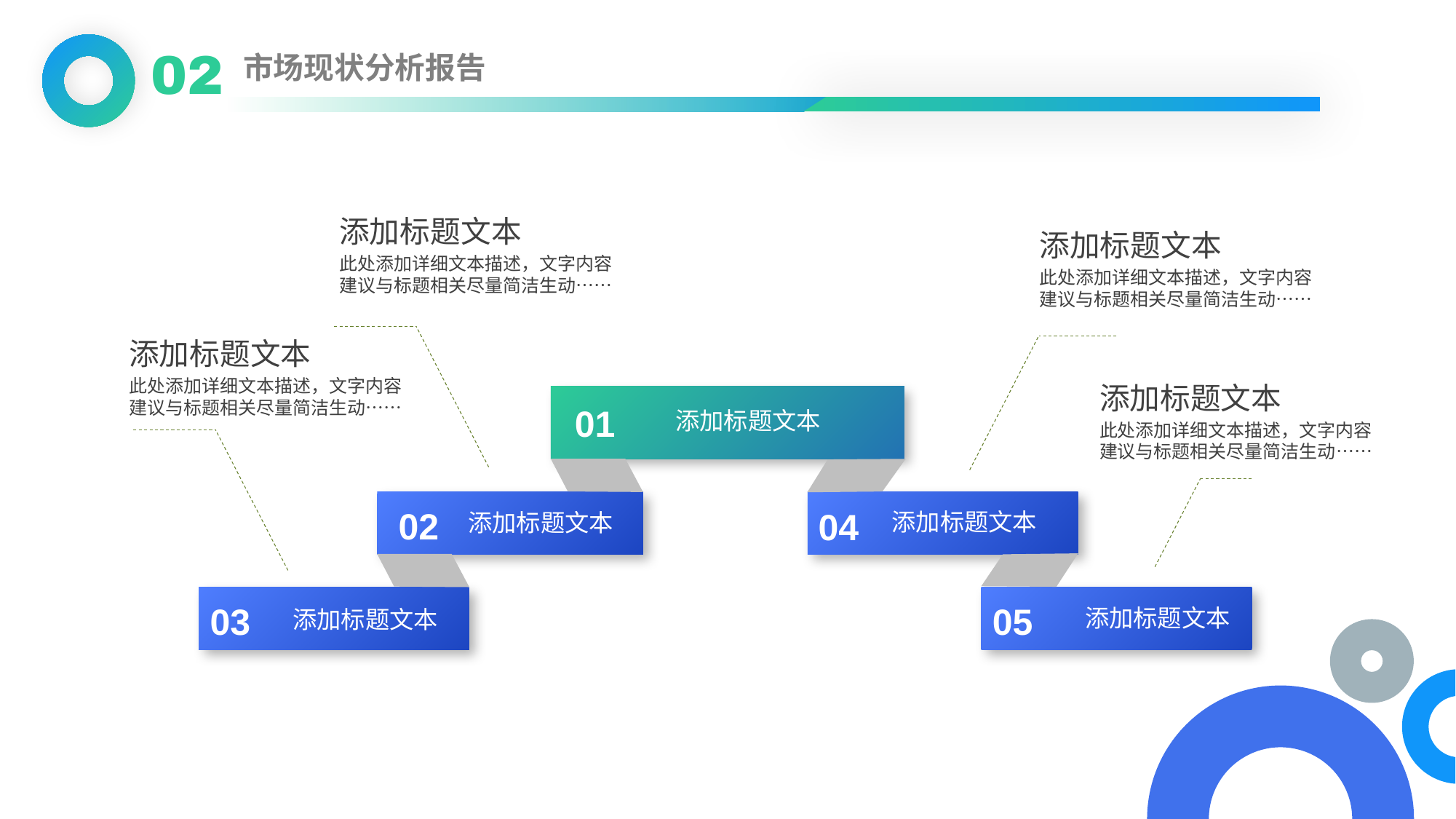

02
市场现状分析报告
添加标题文本
此处添加详细文本描述，文字内容建议与标题相关尽量简洁生动……
添加标题文本
此处添加详细文本描述，文字内容建议与标题相关尽量简洁生动……
添加标题文本
此处添加详细文本描述，文字内容建议与标题相关尽量简洁生动……
添加标题文本
此处添加详细文本描述，文字内容建议与标题相关尽量简洁生动……

01
添加标题文本

02
04
添加标题文本
添加标题文本

03
05
添加标题文本
添加标题文本